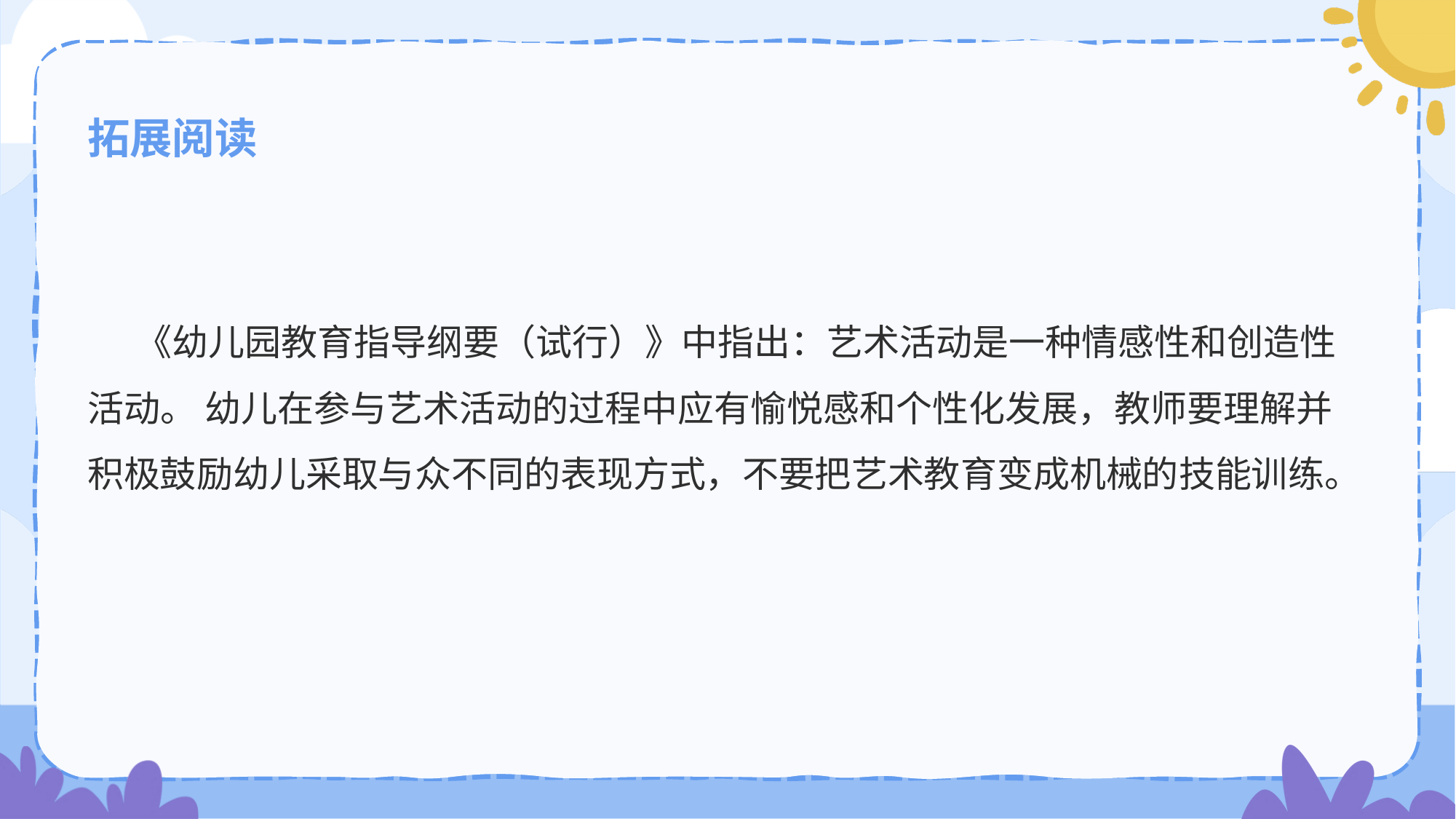

拓展阅读
    《幼儿园教育指导纲要（试行）》中指出：艺术活动是一种情感性和创造性活动。 幼儿在参与艺术活动的过程中应有愉悦感和个性化发展，教师要理解并积极鼓励幼儿采取与众不同的表现方式，不要把艺术教育变成机械的技能训练。